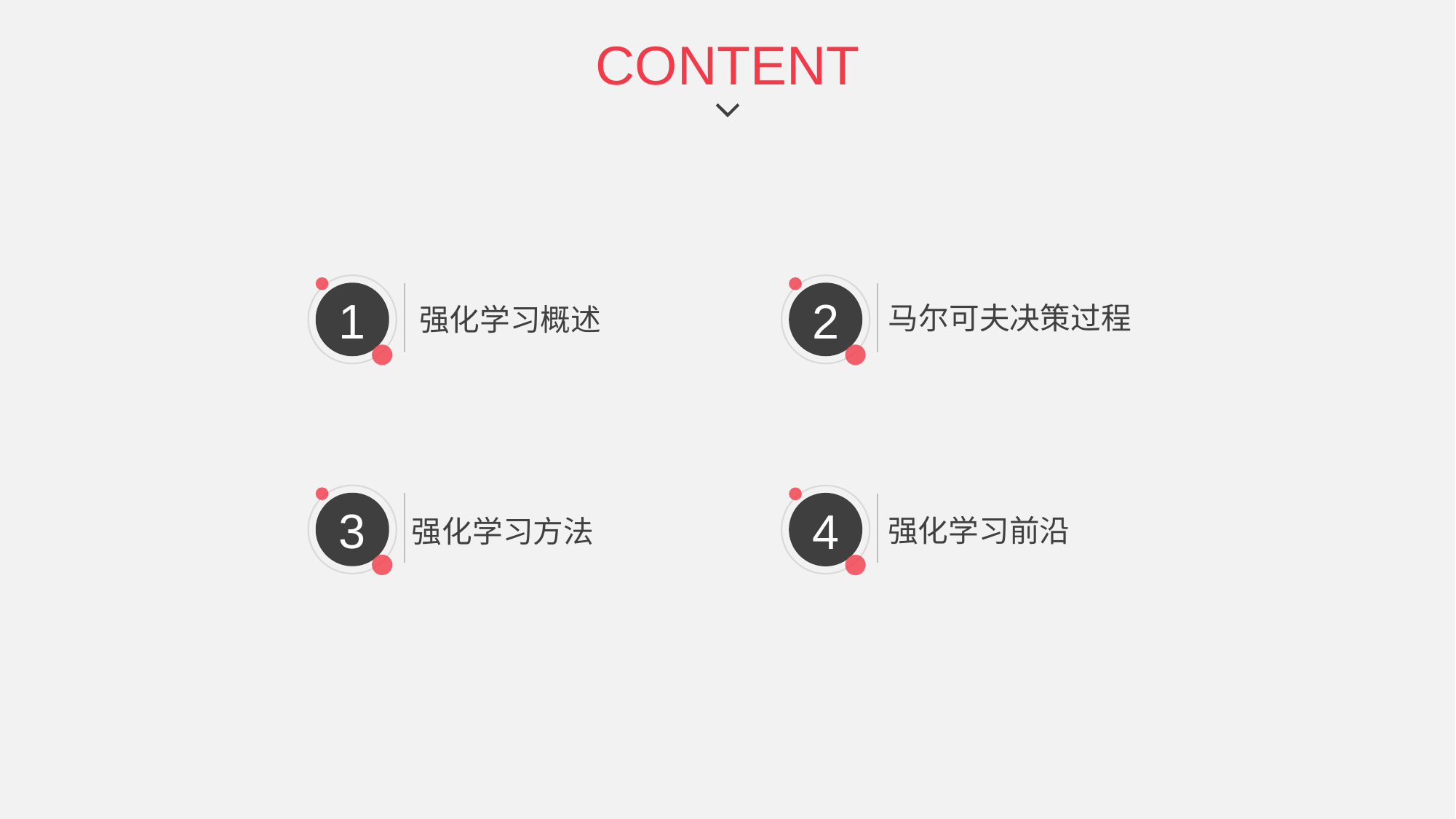

CONTENT

1

强化学习概述

2

马尔可夫决策过程

3

强化学习方法

4

强化学习前沿